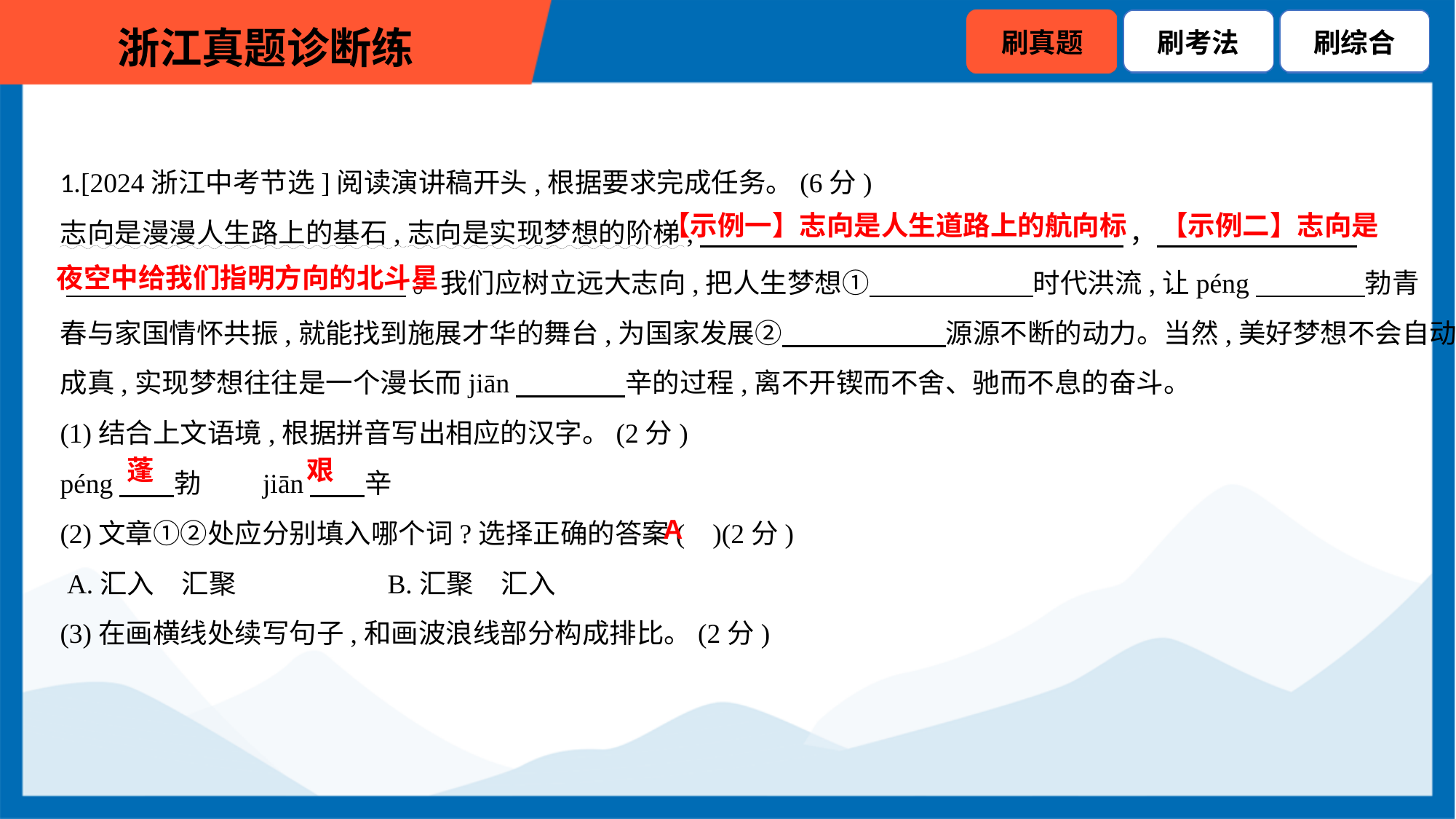

1.[2024浙江中考节选]阅读演讲稿开头,根据要求完成任务。(6分)
志向是漫漫人生路上的基石,志向是实现梦想的阶梯,　                                                                 ，
                                                        。我们应树立远大志向,把人生梦想①　　　　　　时代洪流,让péng　　　　勃青
春与家国情怀共振,就能找到施展才华的舞台,为国家发展②　　　　　　源源不断的动力。当然,美好梦想不会自动
成真,实现梦想往往是一个漫长而jiān　　　　辛的过程,离不开锲而不舍、驰而不息的奋斗。
(1)结合上文语境,根据拼音写出相应的汉字。(2分)
péng　　勃　　jiān　　辛
(2)文章①②处应分别填入哪个词?选择正确的答案(    )(2分)
 A.汇入　汇聚　　　　　	B.汇聚　汇入
(3)在画横线处续写句子,和画波浪线部分构成排比。(2分)
【示例一】志向是人生道路上的航向标
【示例二】志向是
夜空中给我们指明方向的北斗星

蓬
艰
A